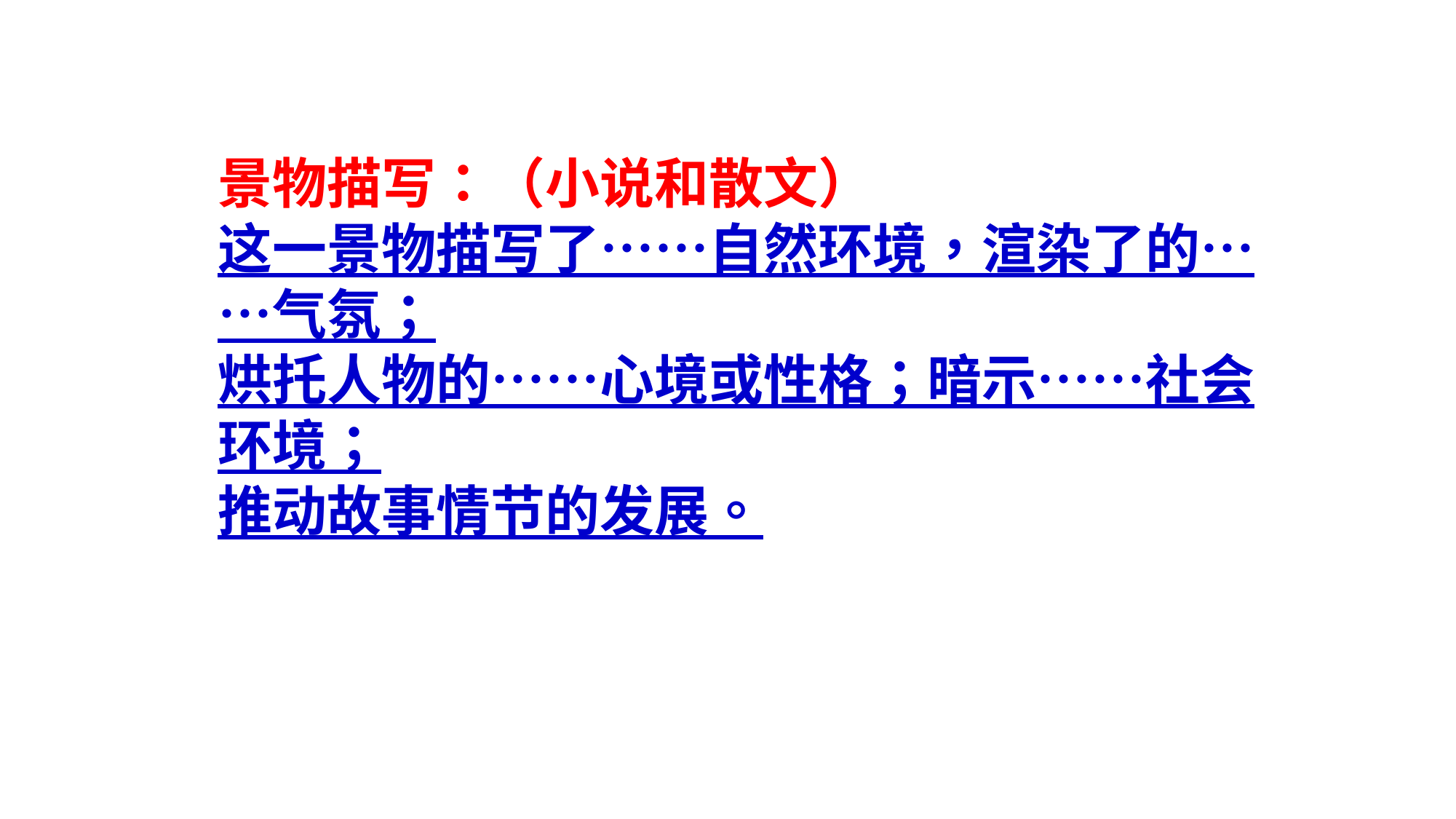

景物描写：（小说和散文）
这一景物描写了……自然环境，渲染了的……气氛；
烘托人物的……心境或性格；暗示……社会环境；
推动故事情节的发展。